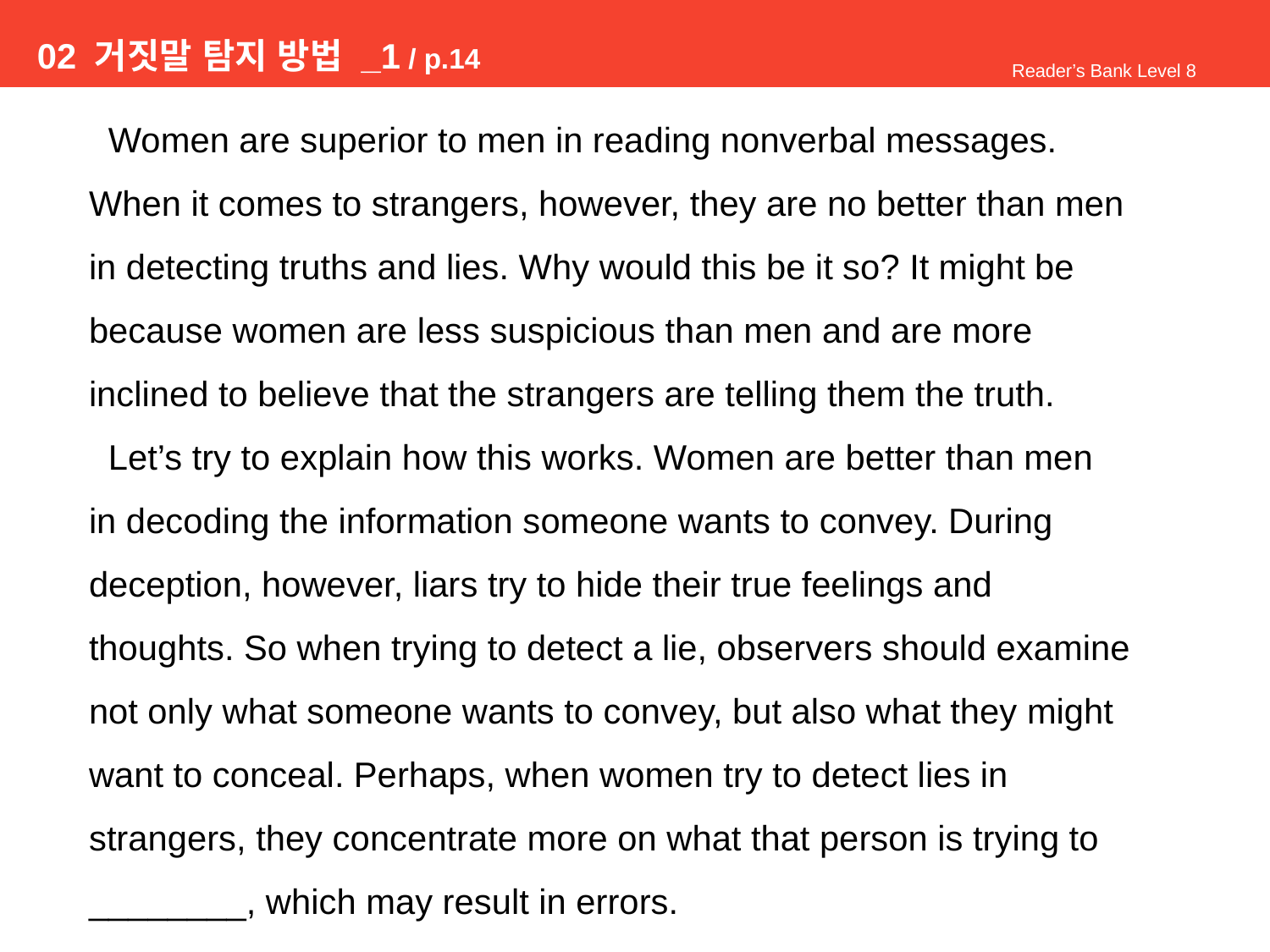

# 02 거짓말 탐지 방법 _1 / p.14
Reader’s Bank Level 8
  Women are superior to men in reading nonverbal messages.
When it comes to strangers, however, they are no better than men
in detecting truths and lies. Why would this be it so? It might be
because women are less suspicious than men and are more
inclined to believe that the strangers are telling them the truth.
  Let’s try to explain how this works. Women are better than men
in decoding the information someone wants to convey. During
deception, however, liars try to hide their true feelings and
thoughts. So when trying to detect a lie, observers should examine
not only what someone wants to convey, but also what they might
want to conceal. Perhaps, when women try to detect lies in
strangers, they concentrate more on what that person is trying to
________, which may result in errors.